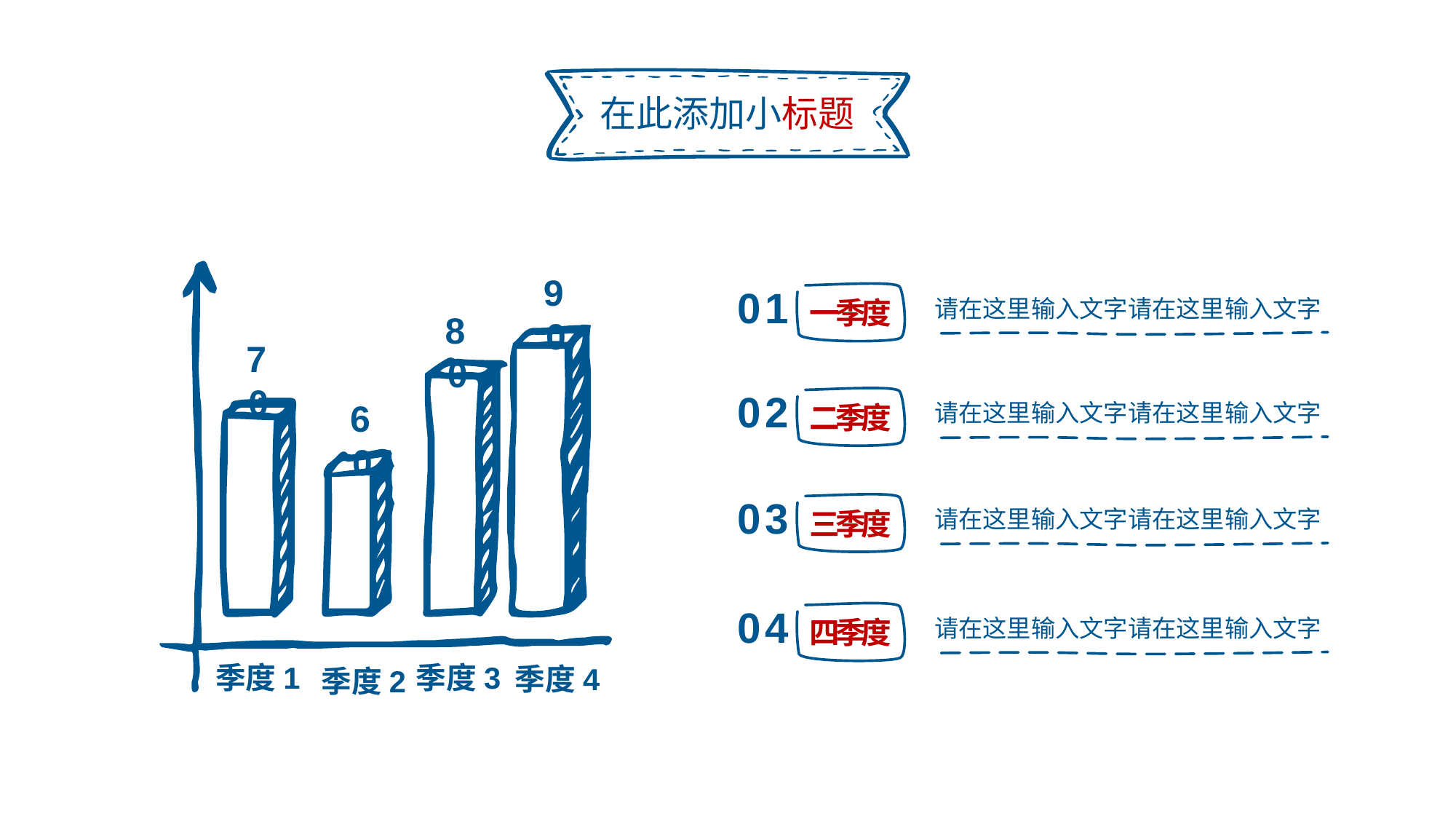

在此添加小标题

90
01
请在这里输入文字请在这里输入文字
一季度
80

70

02
请在这里输入文字请在这里输入文字
二季度
60

03
请在这里输入文字请在这里输入文字
三季度

04
请在这里输入文字请在这里输入文字
四季度

季度1
季度3
季度4
季度2